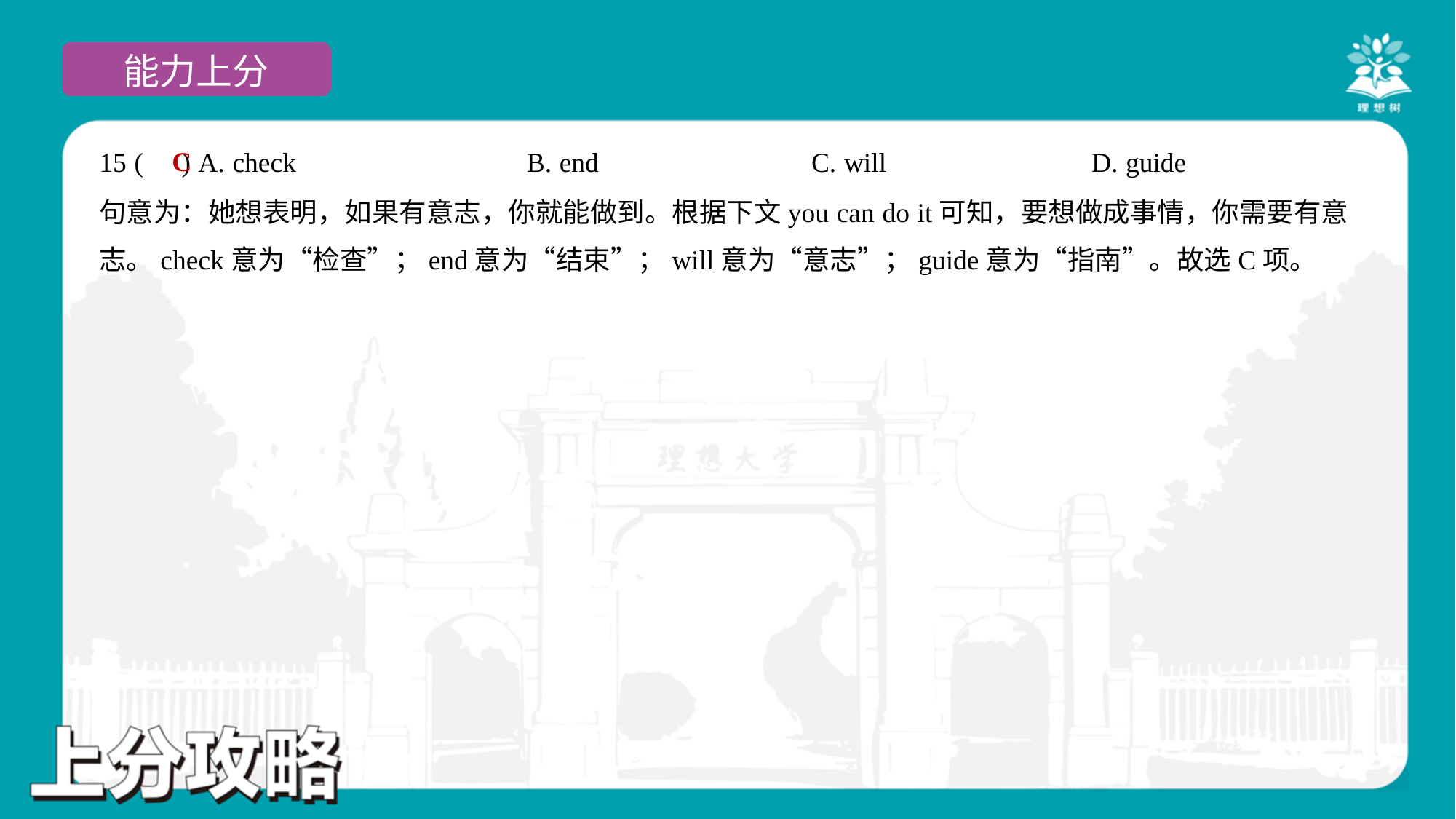

C
15 (     ) A. check	B. end	C. will	D. guide
句意为：她想表明，如果有意志，你就能做到。根据下文you can do it可知，要想做成事情，你需要有意
志。check意为“检查”；end意为“结束”；will意为“意志”；guide意为“指南”。故选C项。